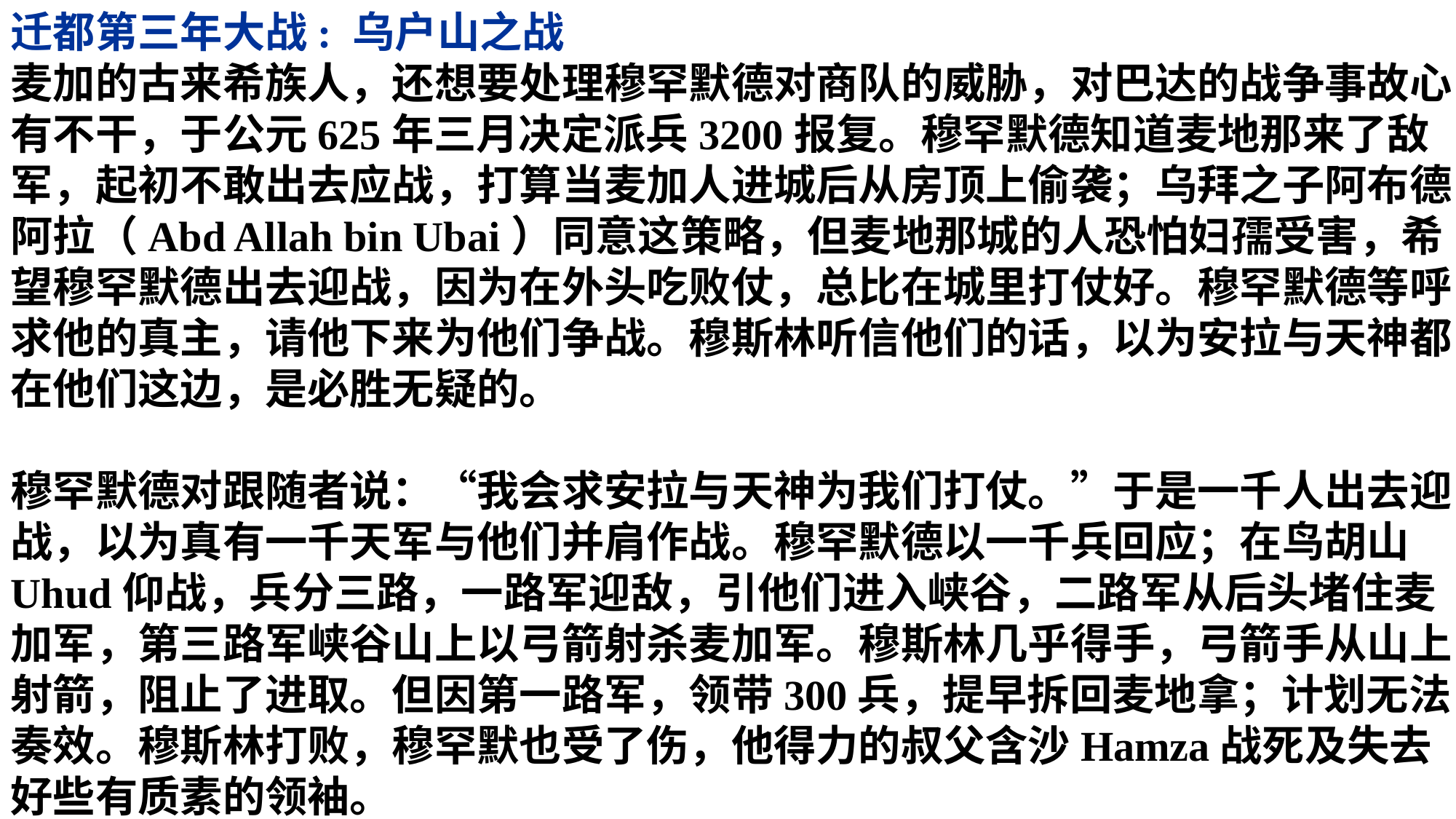

迁都第三年大战: 乌户山之战
麦加的古来希族人，还想要处理穆罕默德对商队的威胁，对巴达的战争事故心有不干，于公元625年三月决定派兵3200报复。穆罕默德知道麦地那来了敌军，起初不敢出去应战，打算当麦加人进城后从房顶上偷袭；乌拜之子阿布德．阿拉（Abd Allah bin Ubai）同意这策略，但麦地那城的人恐怕妇孺受害，希望穆罕默德出去迎战，因为在外头吃败仗，总比在城里打仗好。穆罕默德等呼求他的真主，请他下来为他们争战。穆斯林听信他们的话，以为安拉与天神都在他们这边，是必胜无疑的。

穆罕默德对跟随者说：“我会求安拉与天神为我们打仗。”于是一千人出去迎战，以为真有一千天军与他们并肩作战。穆罕默德以一千兵回应；在鸟胡山Uhud仰战，兵分三路，一路军迎敌，引他们进入峡谷，二路军从后头堵住麦加军，第三路军峡谷山上以弓箭射杀麦加军。穆斯林几乎得手，弓箭手从山上射箭，阻止了进取。但因第一路军，领带300兵，提早拆回麦地拿；计划无法奏效。穆斯林打败，穆罕默也受了伤，他得力的叔父含沙Hamza战死及失去好些有质素的领袖。